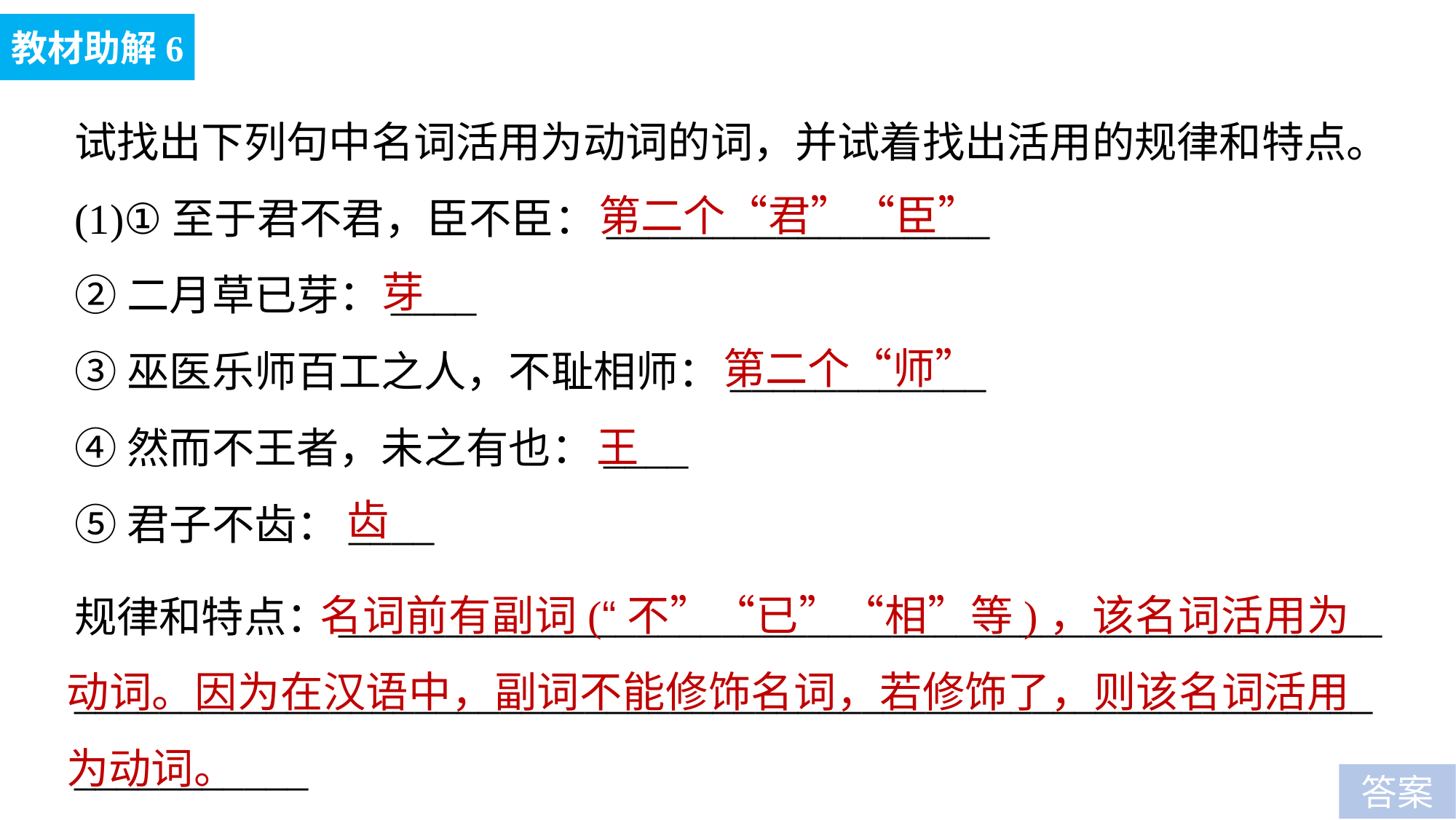

教材助解6
试找出下列句中名词活用为动词的词，并试着找出活用的规律和特点。
(1)①至于君不君，臣不臣：__________________
②二月草已芽：____
③巫医乐师百工之人，不耻相师：____________
④然而不王者，未之有也：____
⑤君子不齿：____
第二个“君”“臣”
芽
第二个“师”
王
齿
                        名词前有副词(“不”“已”“相”等)，该名词活用为动词。因为在汉语中，副词不能修饰名词，若修饰了，则该名词活用为动词。
规律和特点：_________________________________________________
________________________________________________________________________
答案